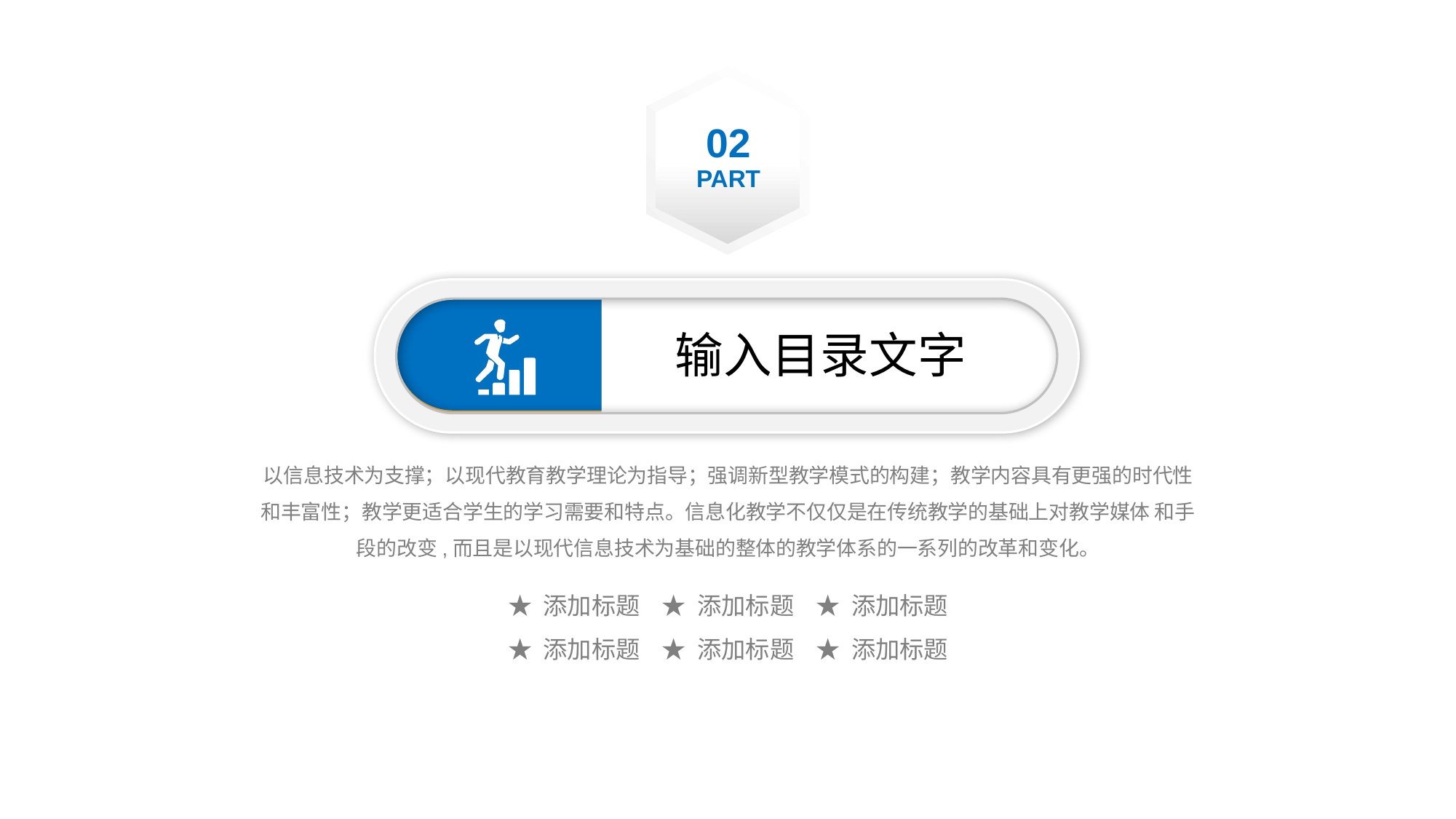

02
PART

输入目录文字
以信息技术为支撑；以现代教育教学理论为指导；强调新型教学模式的构建；教学内容具有更强的时代性和丰富性；教学更适合学生的学习需要和特点。信息化教学不仅仅是在传统教学的基础上对教学媒体 和手段的改变,而且是以现代信息技术为基础的整体的教学体系的一系列的改革和变化。
★ 添加标题
★ 添加标题
★ 添加标题
★ 添加标题
★ 添加标题
★ 添加标题